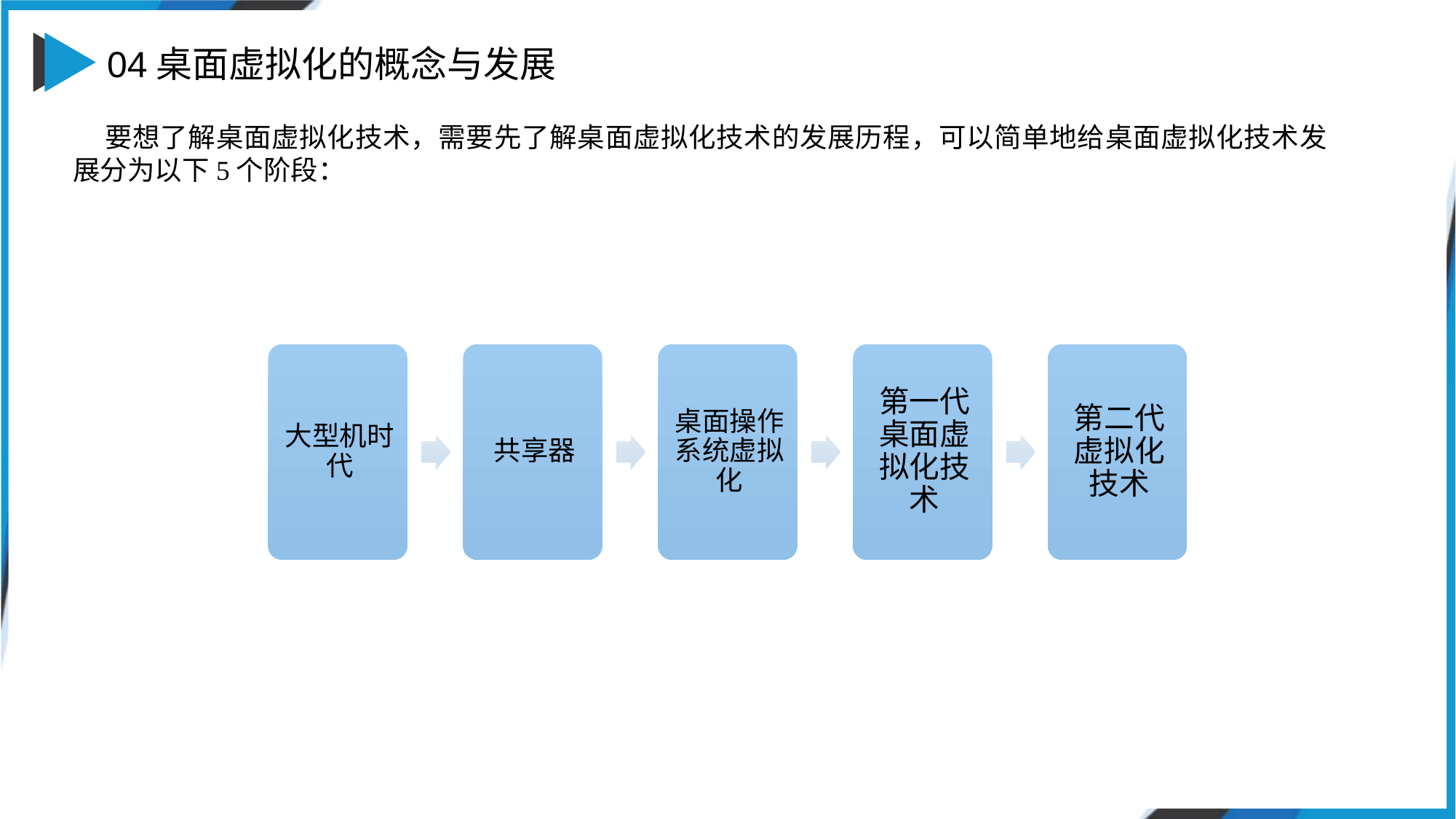

04桌面虚拟化的概念与发展
要想了解桌面虚拟化技术，需要先了解桌面虚拟化技术的发展历程，可以简单地给桌面虚拟化技术发展分为以下5个阶段：
大型机时代

共享器

桌面操作系统虚拟化

第一代桌面虚拟化技术

第二代虚拟化技术
添加标题

复制你的内容